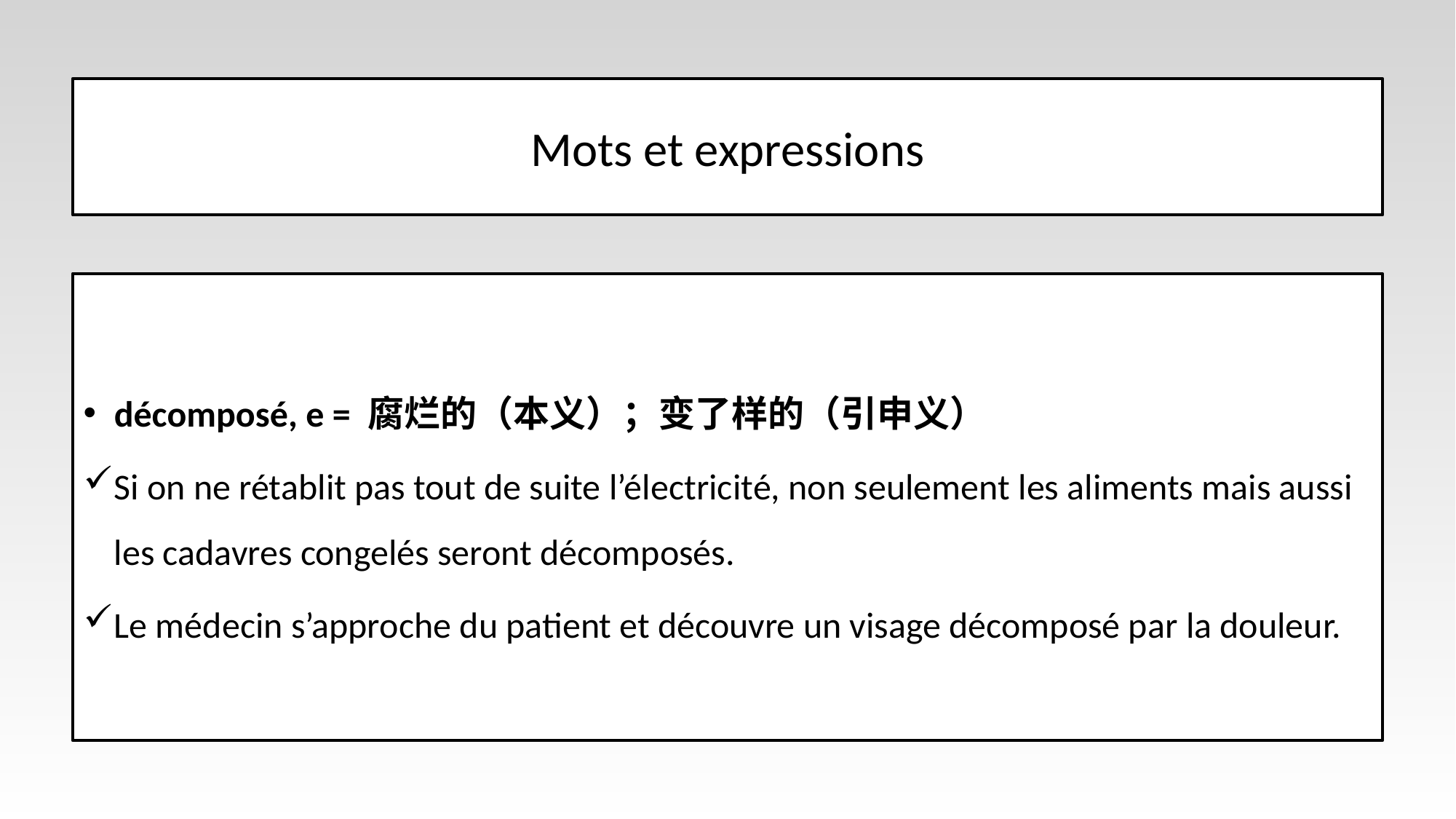

# Mots et expressions
décomposé, e = 腐烂的（本义）；变了样的（引申义）
Si on ne rétablit pas tout de suite l’électricité, non seulement les aliments mais aussi les cadavres congelés seront décomposés.
Le médecin s’approche du patient et découvre un visage décomposé par la douleur.